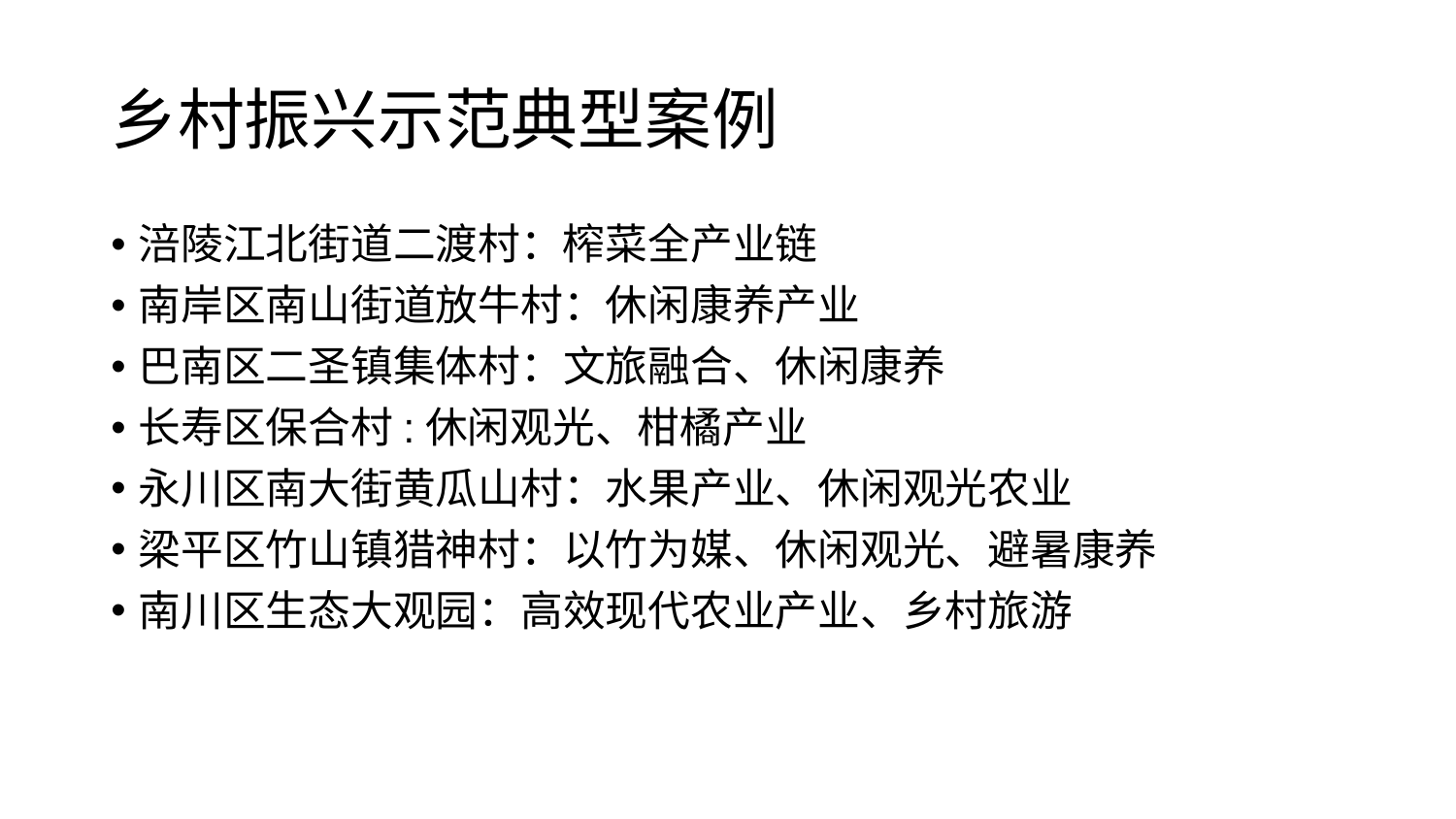

# 乡村振兴示范典型案例
涪陵江北街道二渡村：榨菜全产业链
南岸区南山街道放牛村：休闲康养产业
巴南区二圣镇集体村：文旅融合、休闲康养
长寿区保合村:休闲观光、柑橘产业
永川区南大街黄瓜山村：水果产业、休闲观光农业
梁平区竹山镇猎神村：以竹为媒、休闲观光、避暑康养
南川区生态大观园：高效现代农业产业、乡村旅游